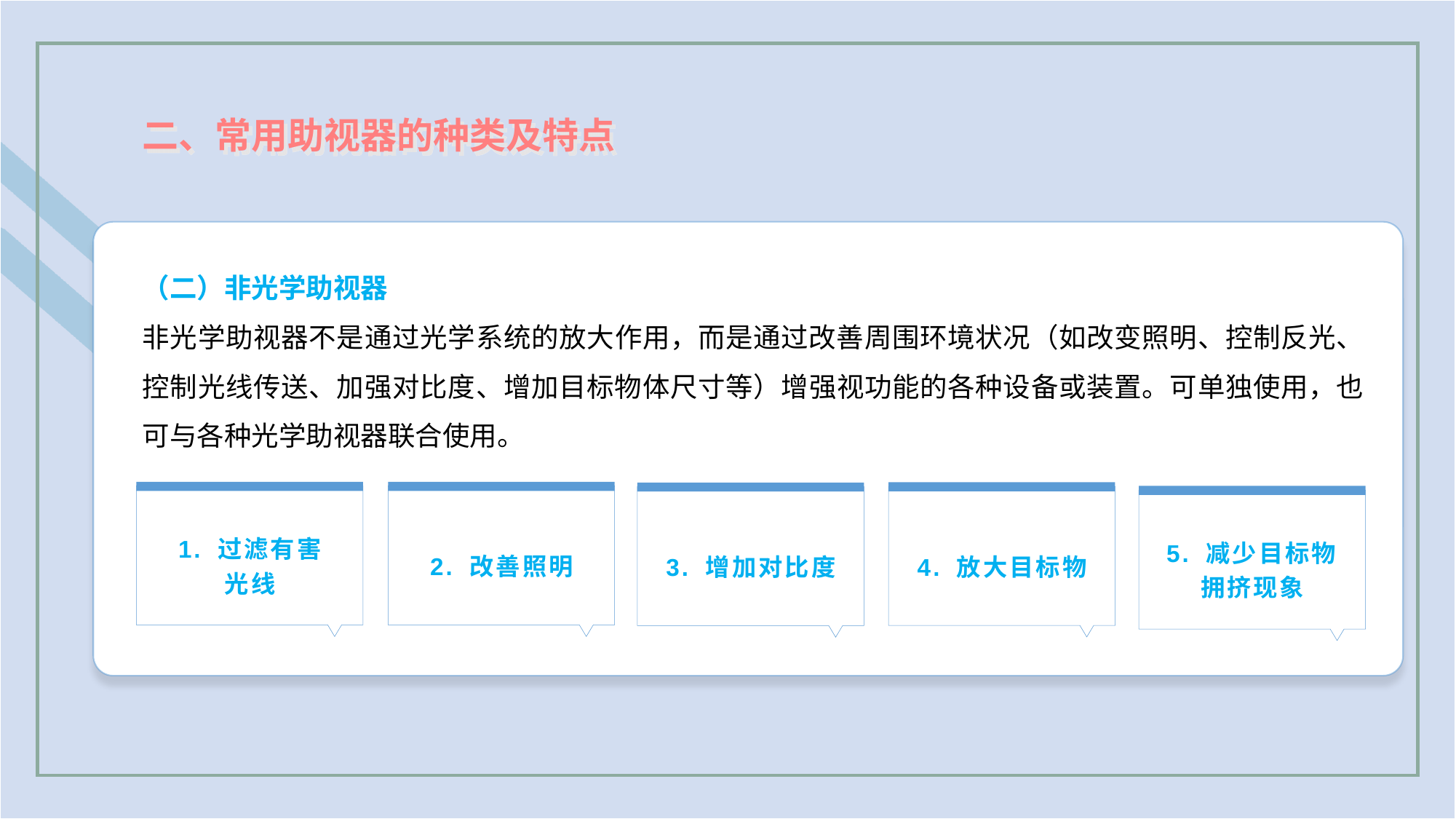

二、常用助视器的种类及特点

（二）非光学助视器
非光学助视器不是通过光学系统的放大作用，而是通过改善周围环境状况（如改变照明、控制反光、控制光线传送、加强对比度、增加目标物体尺寸等）增强视功能的各种设备或装置。可单独使用，也可与各种光学助视器联合使用。

1. 过滤有害
光线

2. 改善照明

4. 放大目标物

3. 增加对比度

5. 减少目标物拥挤现象